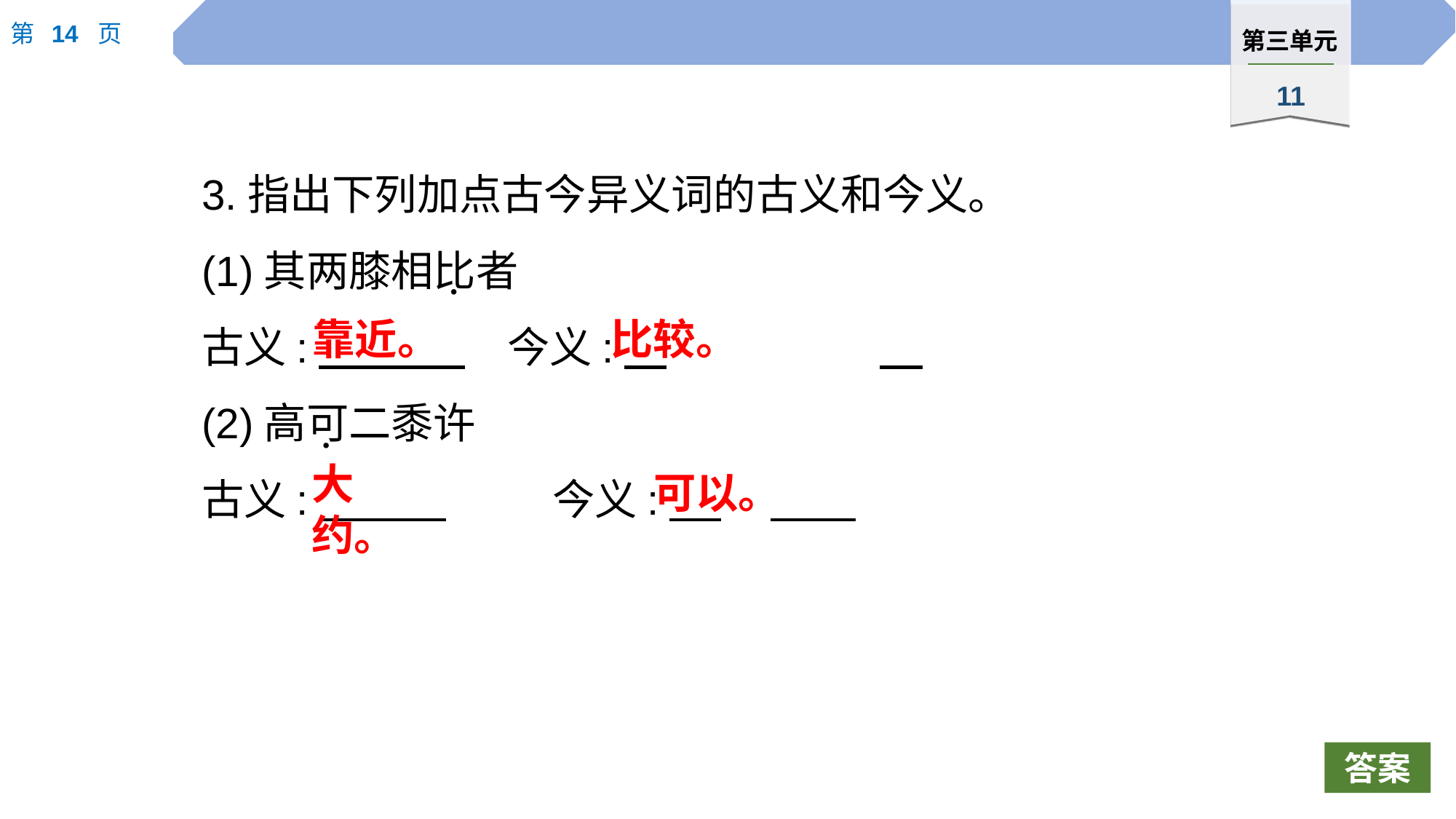

3.指出下列加点古今异义词的古义和今义。
(1)其两膝相比者
古义:　  　　　今义:
(2)高可二黍许
古义:　　　　	今义:
 ·
靠近。
比较。
 ·
可以。
大约。
答案